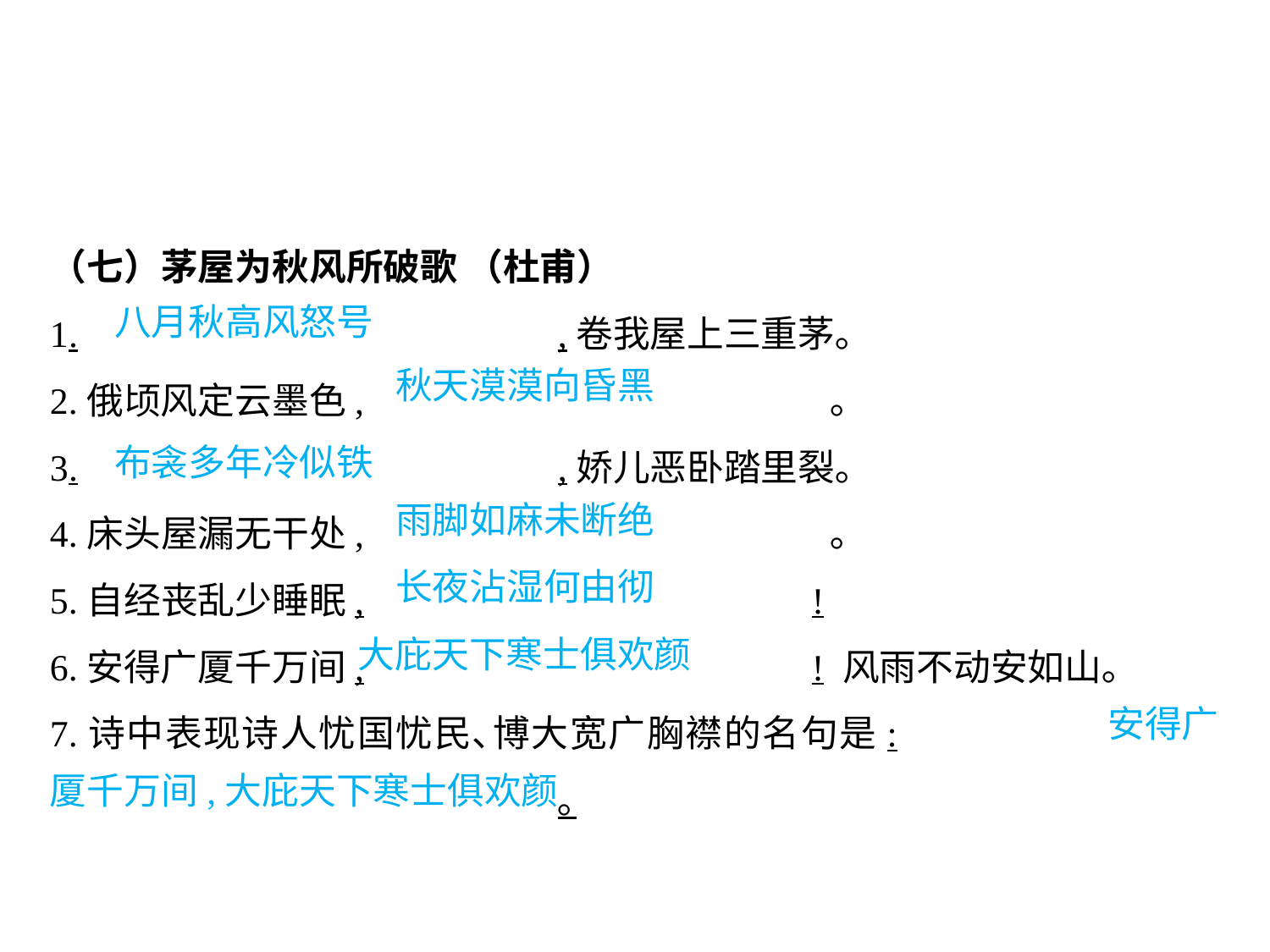

（七）茅屋为秋风所破歌 （杜甫）
1.				,卷我屋上三重茅｡
2.俄顷风定云墨色,				 ｡
3.				,娇儿恶卧踏里裂｡
4.床头屋漏无干处,				 ｡
5.自经丧乱少睡眠,				!
6.安得广厦千万间,				! 风雨不动安如山｡
7.诗中表现诗人忧国忧民､博大宽广胸襟的名句是:							｡
八月秋高风怒号
秋天漠漠向昏黑
布衾多年冷似铁
雨脚如麻未断绝
长夜沾湿何由彻
大庇天下寒士俱欢颜
								    安得广厦千万间,大庇天下寒士俱欢颜